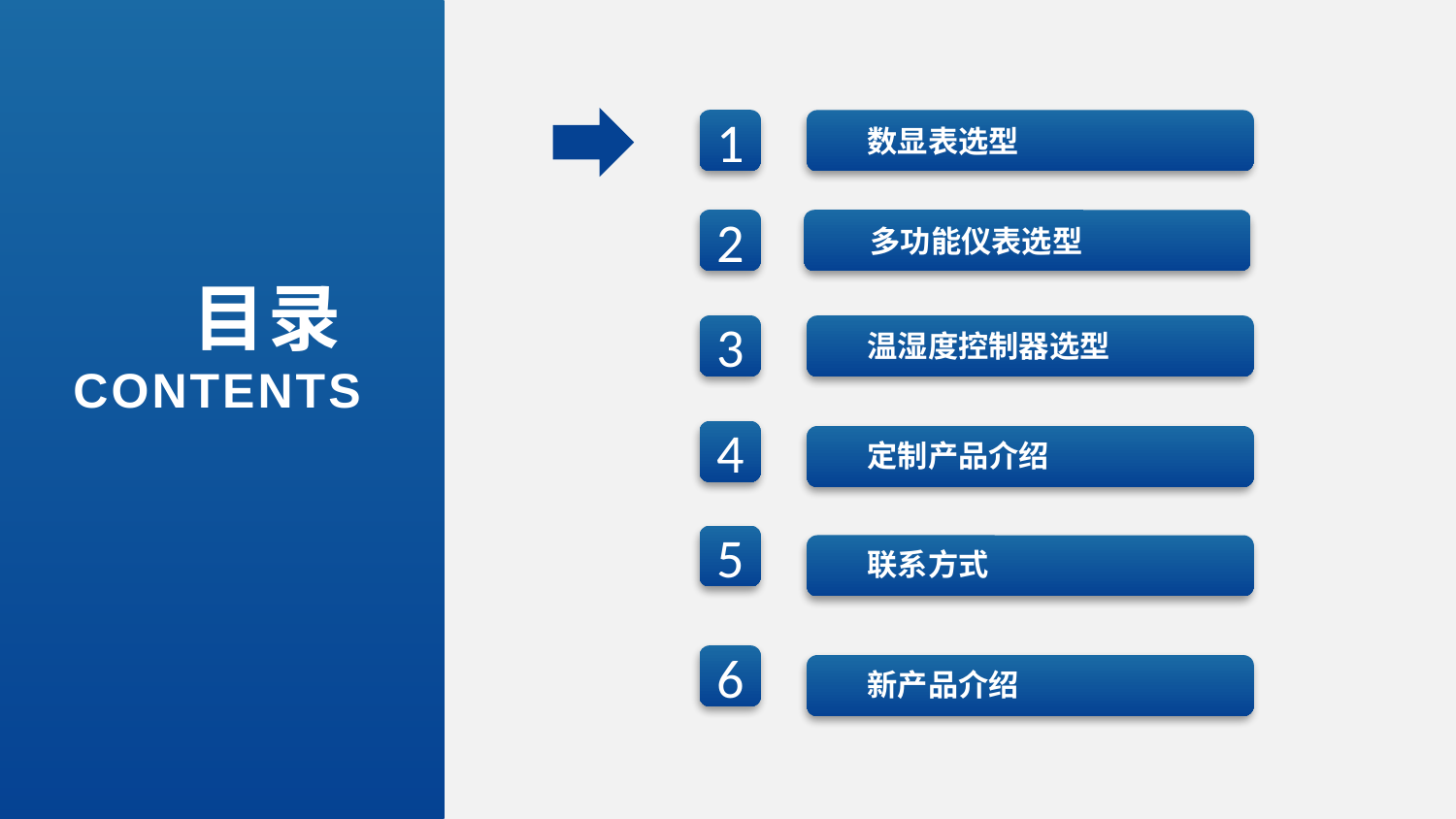

1

数显表选型
2

多功能仪表选型
目录
CONTENTS
3

温湿度控制器选型
4

定制产品介绍
5

联系方式
6

新产品介绍